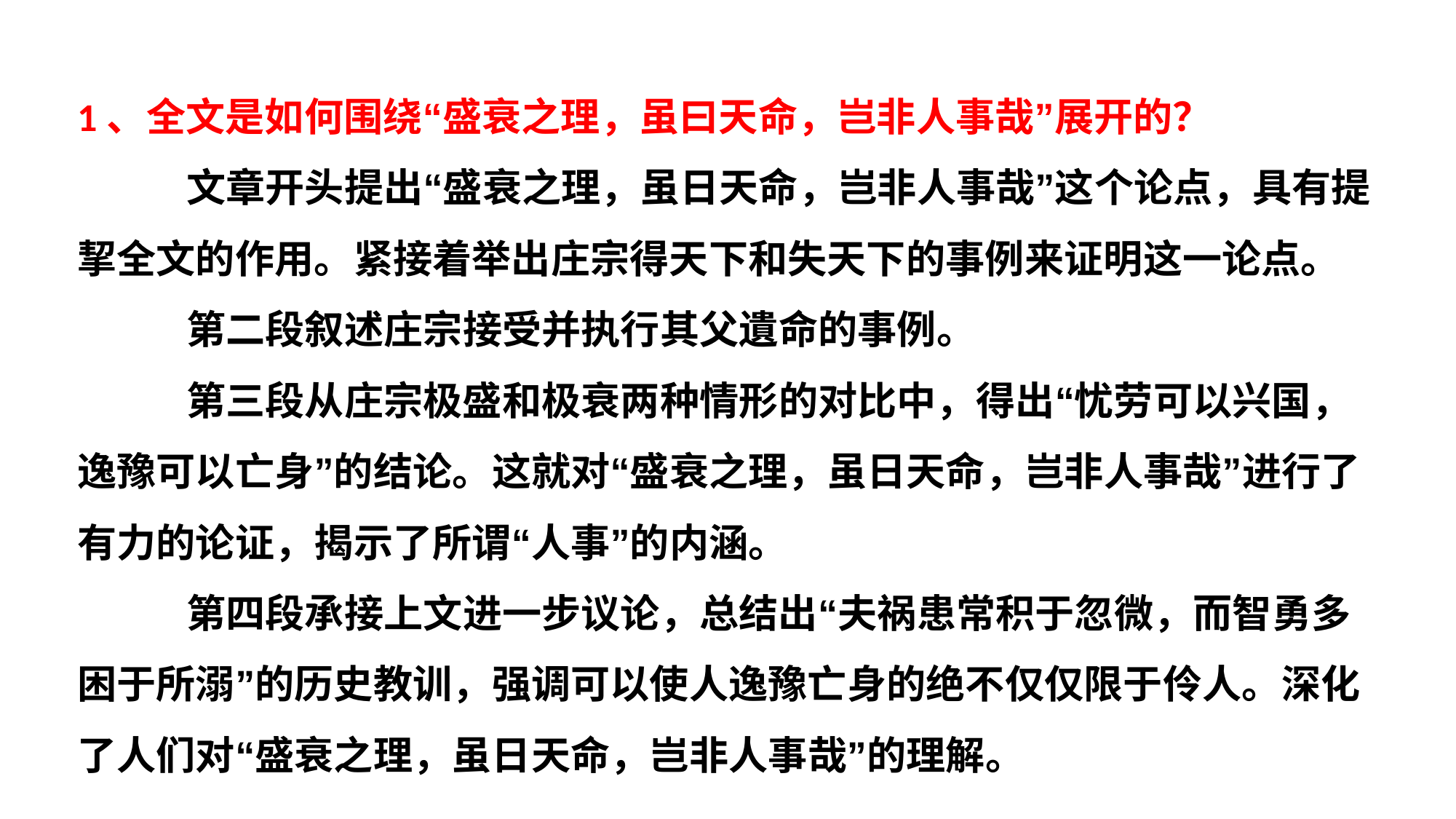

1、全文是如何围绕“盛衰之理，虽曰天命，岂非人事哉”展开的？
	文章开头提出“盛衰之理，虽日天命，岂非人事哉”这个论点，具有提挈全文的作用。紧接着举出庄宗得天下和失天下的事例来证明这一论点。
	第二段叙述庄宗接受并执行其父遺命的事例。
	第三段从庄宗极盛和极衰两种情形的对比中，得出“忧劳可以兴国，逸豫可以亡身”的结论。这就对“盛衰之理，虽日天命，岂非人事哉”进行了有力的论证，揭示了所谓“人事”的内涵。
	第四段承接上文进一步议论，总结出“夫祸患常积于忽微，而智勇多困于所溺”的历史教训，强调可以使人逸豫亡身的绝不仅仅限于伶人。深化了人们对“盛衰之理，虽日天命，岂非人事哉”的理解。